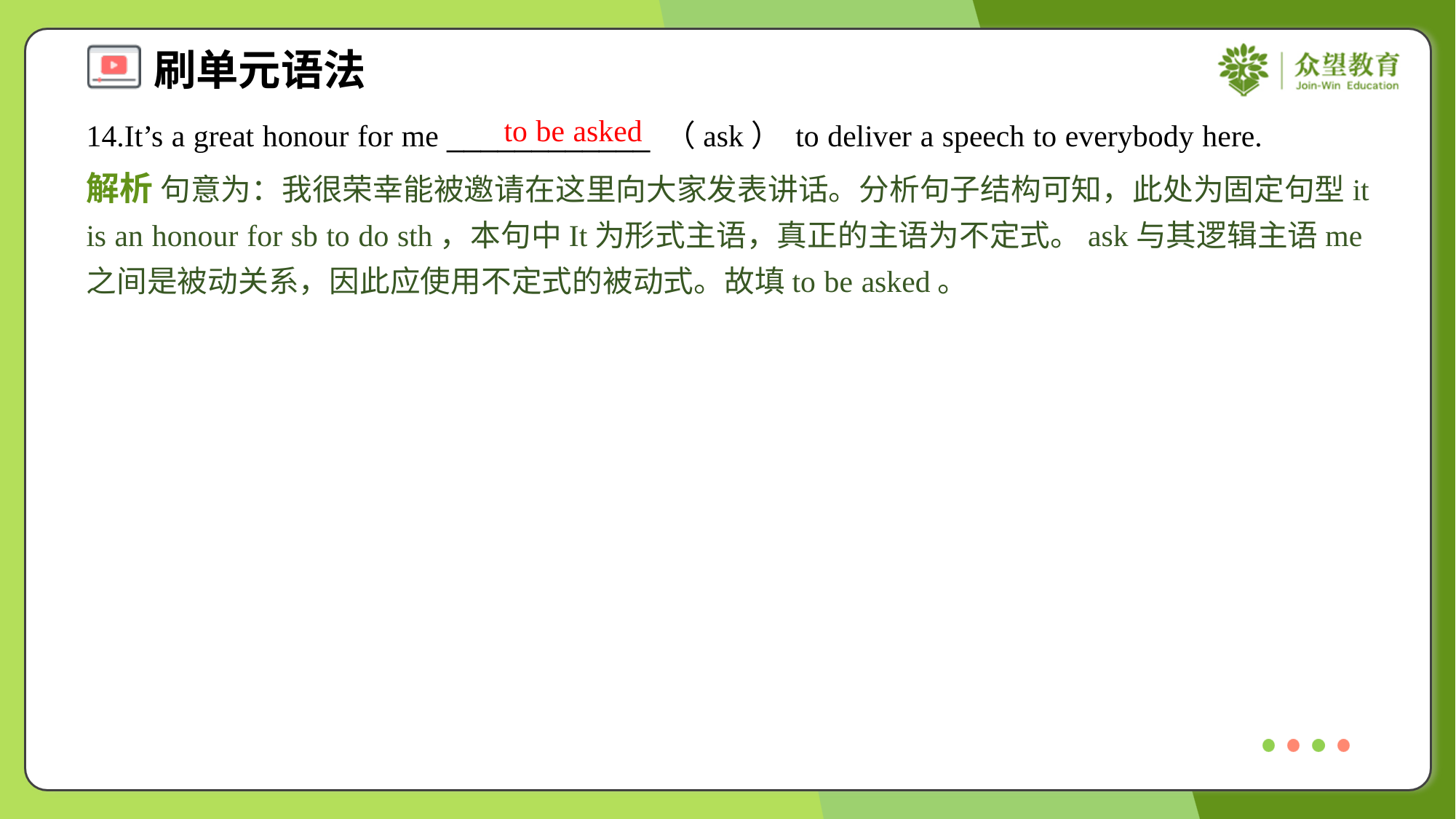

to be asked
14.It’s a great honour for me ____________ （ask） to deliver a speech to everybody here.
解析 句意为：我很荣幸能被邀请在这里向大家发表讲话。分析句子结构可知，此处为固定句型it is an honour for sb to do sth，本句中It为形式主语，真正的主语为不定式。ask与其逻辑主语me之间是被动关系，因此应使用不定式的被动式。故填to be asked。